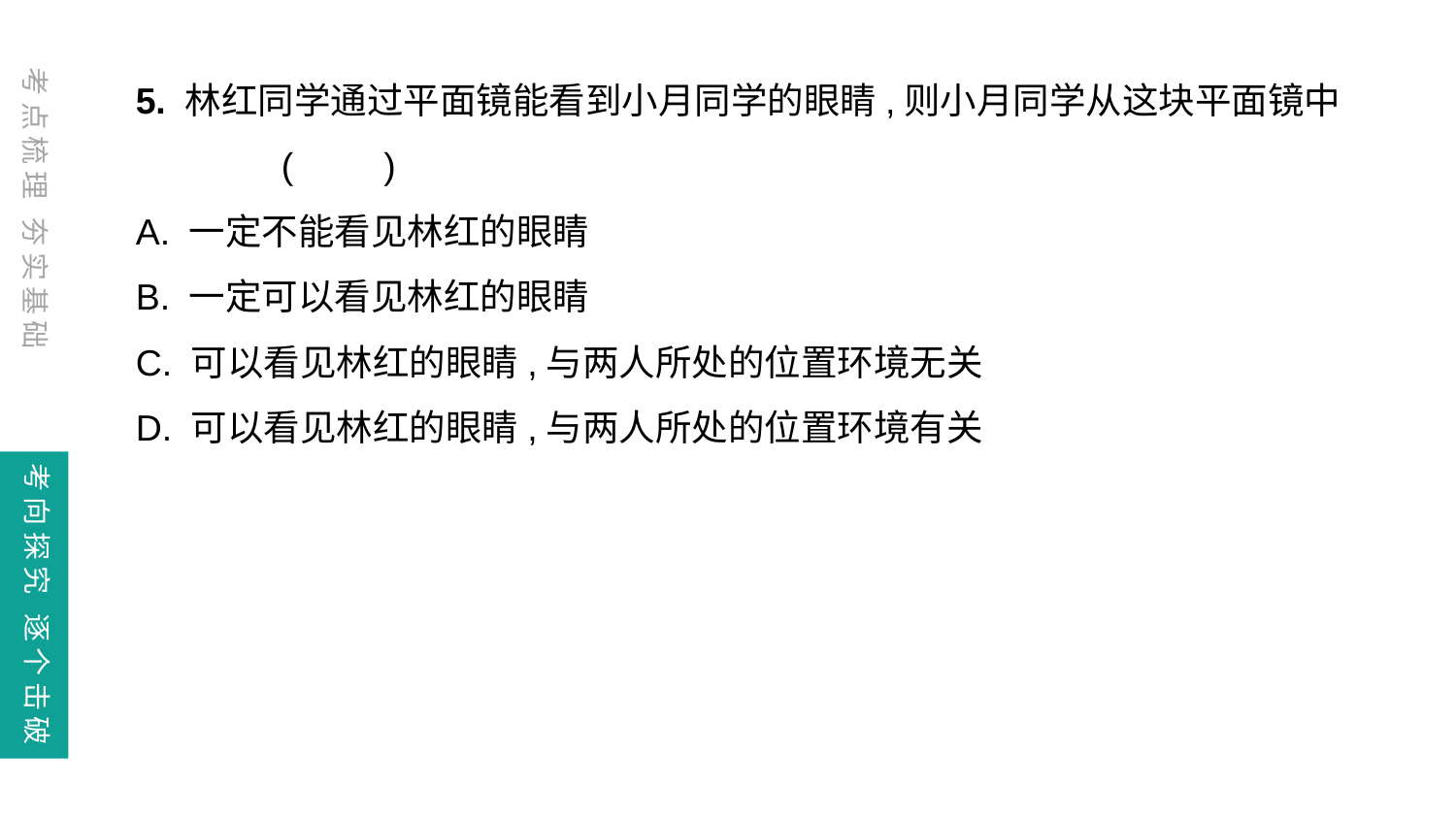

5. 林红同学通过平面镜能看到小月同学的眼睛,则小月同学从这块平面镜中	(　　)
A. 一定不能看见林红的眼睛
B. 一定可以看见林红的眼睛
C. 可以看见林红的眼睛,与两人所处的位置环境无关
D. 可以看见林红的眼睛,与两人所处的位置环境有关
考点梳理 夯实基础

考向探究 逐个击破